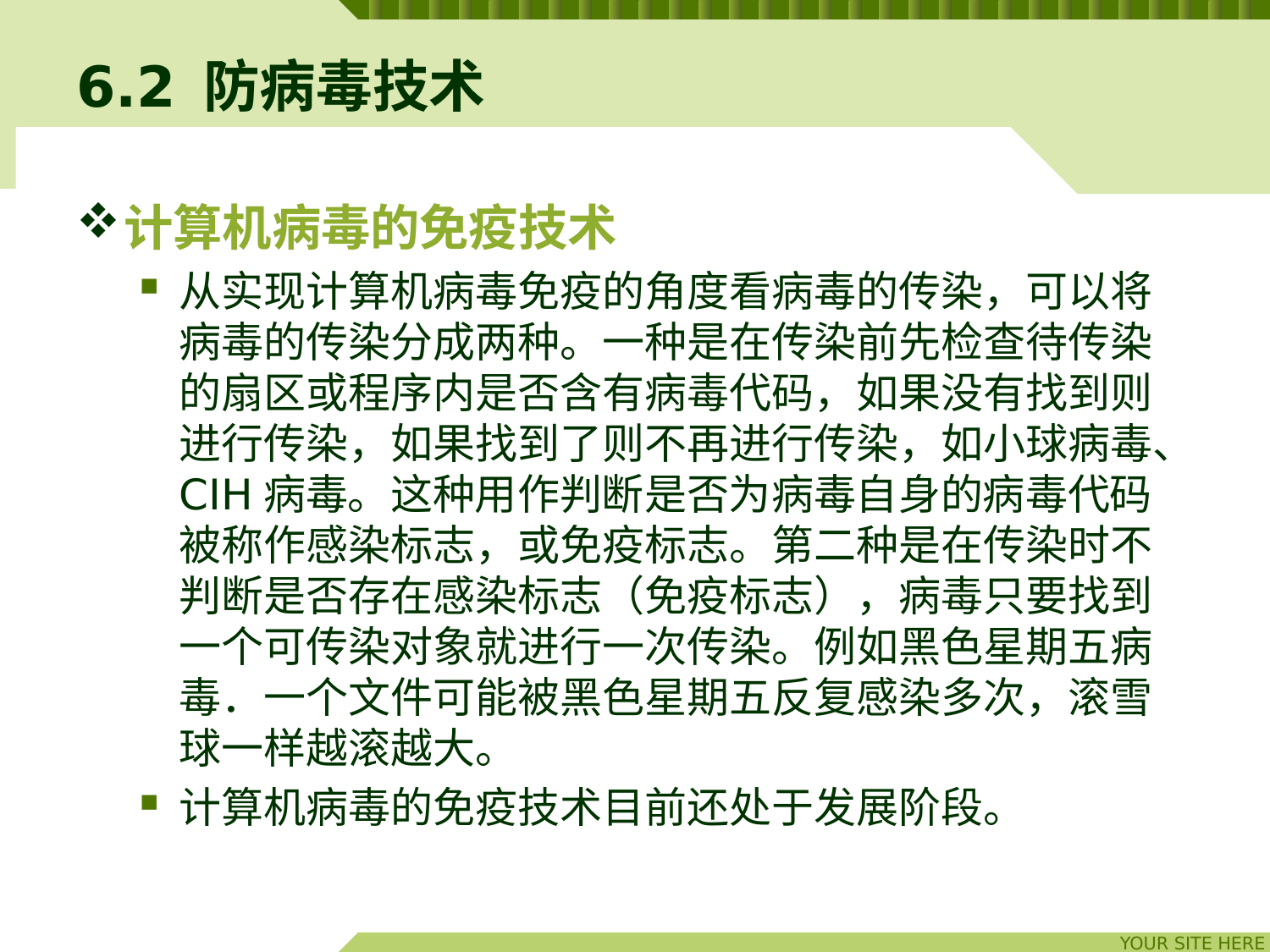

# 6.2	防病毒技术
计算机病毒的免疫技术
从实现计算机病毒免疫的角度看病毒的传染，可以将病毒的传染分成两种。一种是在传染前先检查待传染的扇区或程序内是否含有病毒代码，如果没有找到则进行传染，如果找到了则不再进行传染，如小球病毒、CIH病毒。这种用作判断是否为病毒自身的病毒代码被称作感染标志，或免疫标志。第二种是在传染时不判断是否存在感染标志（免疫标志），病毒只要找到一个可传染对象就进行一次传染。例如黑色星期五病毒．一个文件可能被黑色星期五反复感染多次，滚雪球一样越滚越大。
计算机病毒的免疫技术目前还处于发展阶段。